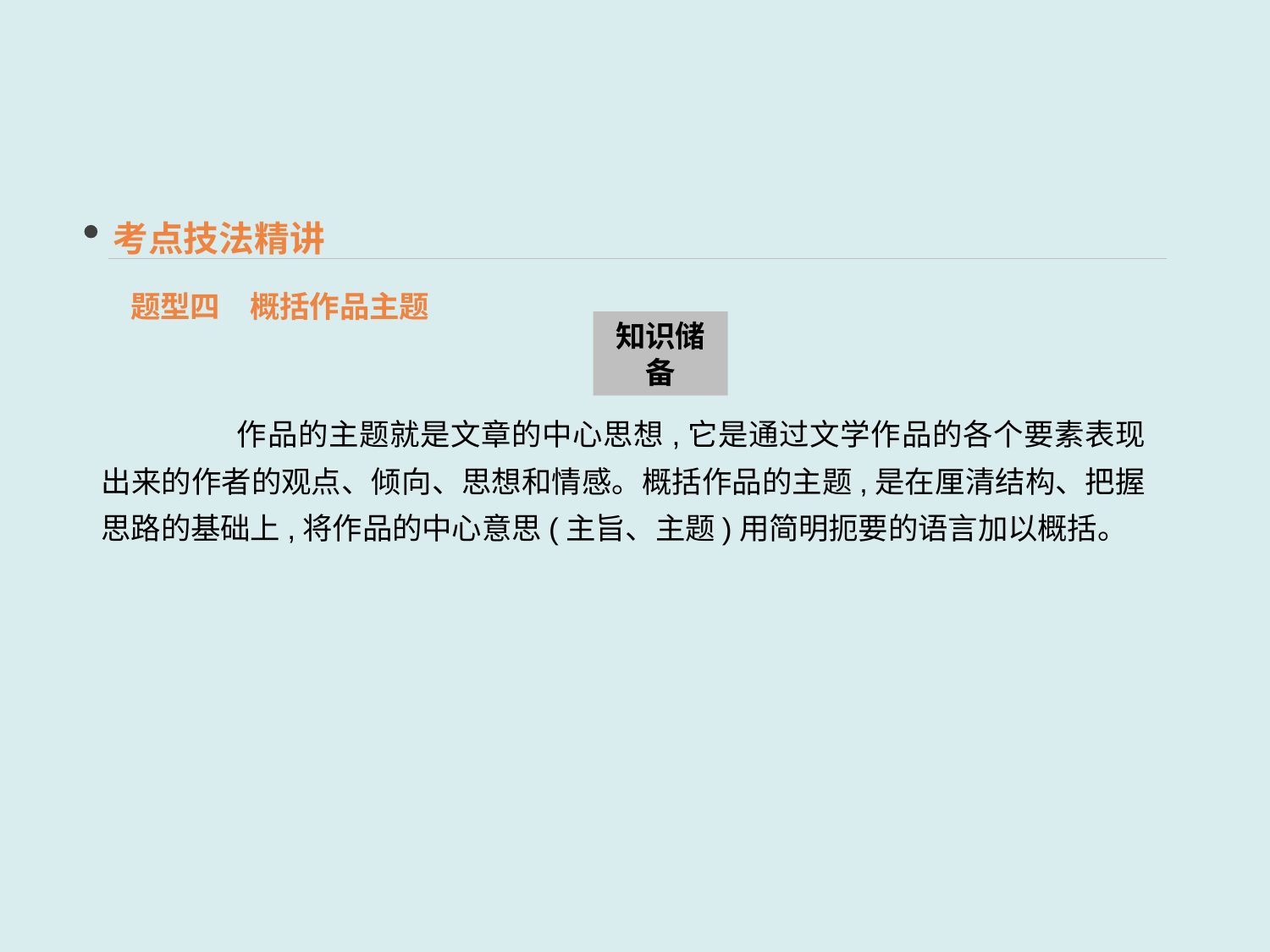

考点技法精讲

 题型四　概括作品主题
知识储备
作品的主题就是文章的中心思想,它是通过文学作品的各个要素表现出来的作者的观点、倾向、思想和情感。概括作品的主题,是在厘清结构、把握思路的基础上,将作品的中心意思(主旨、主题)用简明扼要的语言加以概括。